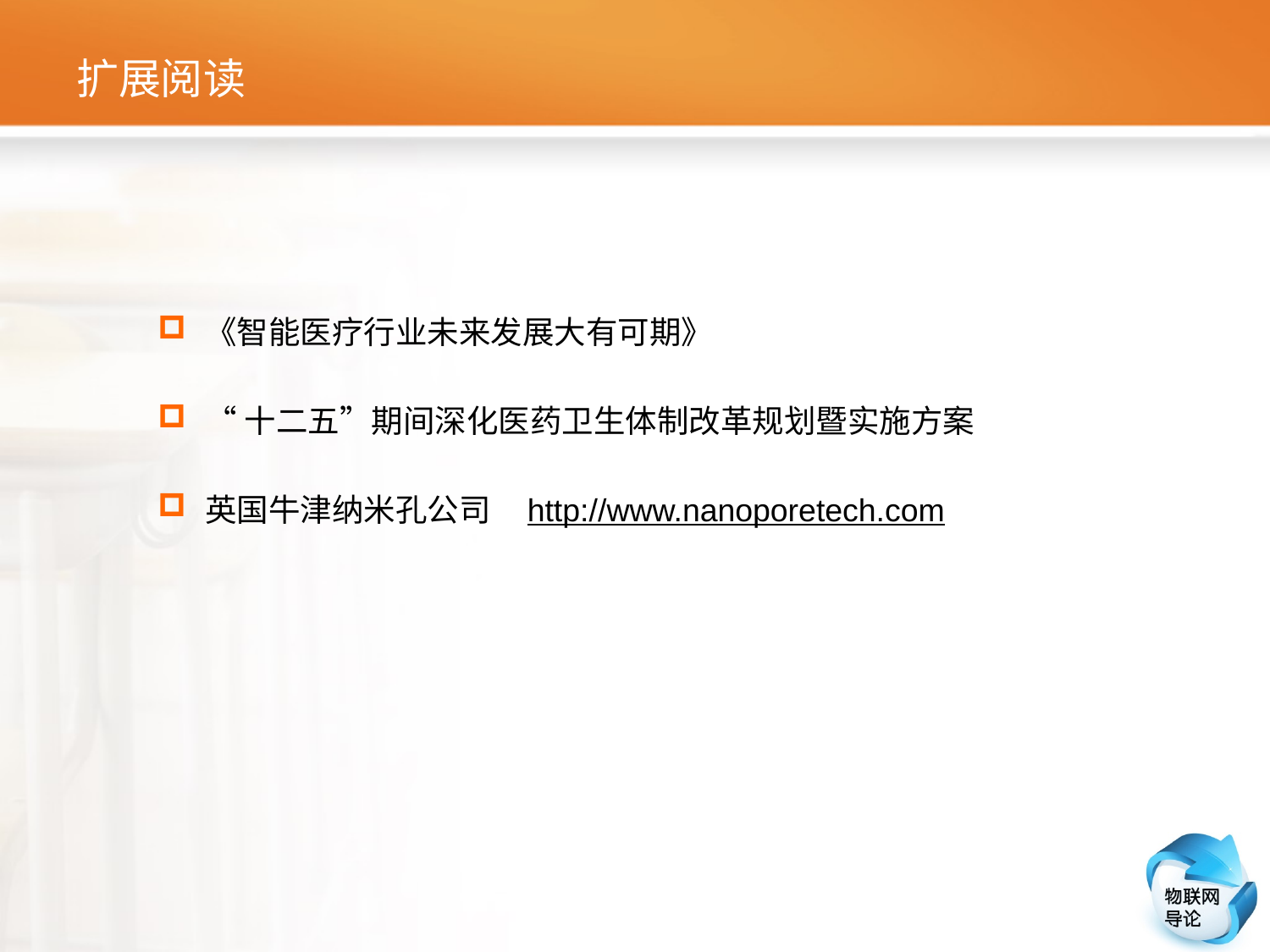

# 扩展阅读
《智能医疗行业未来发展大有可期》

“十二五”期间深化医药卫生体制改革规划暨实施方案

英国牛津纳米孔公司    http://www.nanoporetech.com